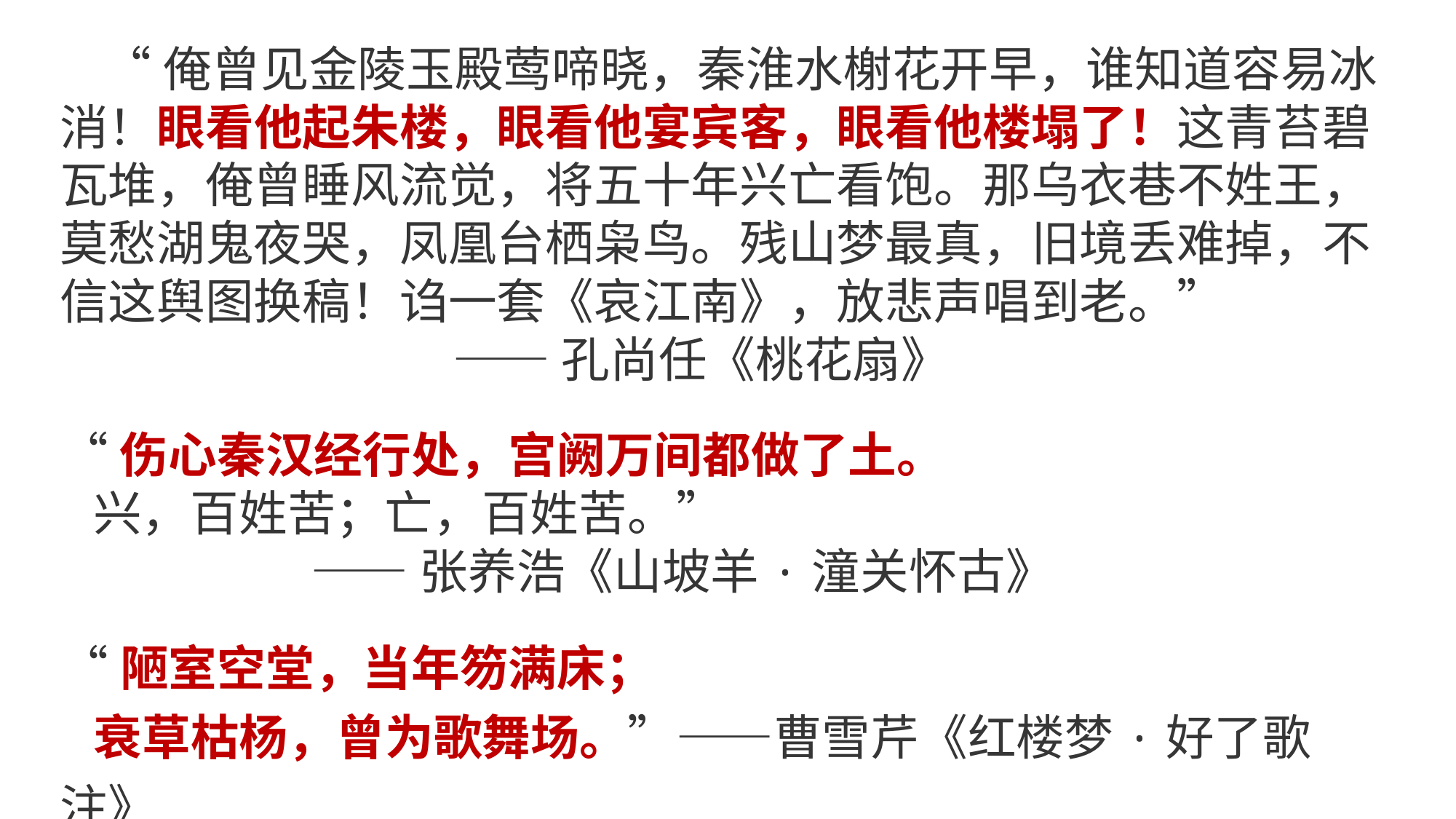

“俺曾见金陵玉殿莺啼晓，秦淮水榭花开早，谁知道容易冰消！眼看他起朱楼，眼看他宴宾客，眼看他楼塌了！这青苔碧瓦堆，俺曾睡风流觉，将五十年兴亡看饱。那乌衣巷不姓王，莫愁湖鬼夜哭，凤凰台栖枭鸟。残山梦最真，旧境丢难掉，不信这舆图换稿！诌一套《哀江南》，放悲声唱到老。”
                                    ——孔尚任《桃花扇》
“伤心秦汉经行处，宫阙万间都做了土。
  兴，百姓苦；亡，百姓苦。”
                       ——张养浩《山坡羊·潼关怀古》
“陋室空堂，当年笏满床；
  衰草枯杨，曾为歌舞场。”——曹雪芹《红楼梦·好了歌注》